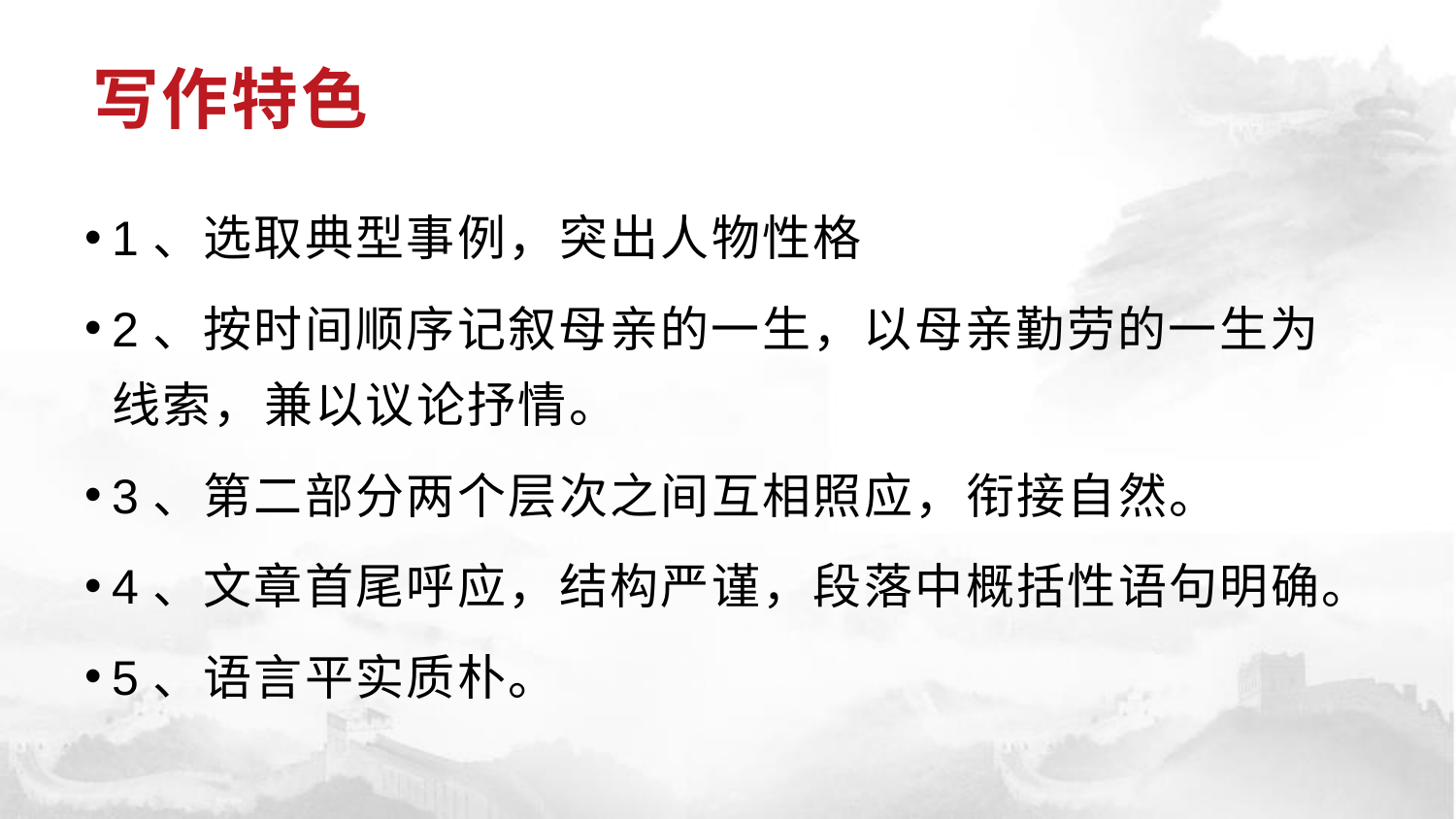

# 写作特色
1、选取典型事例，突出人物性格
2、按时间顺序记叙母亲的一生，以母亲勤劳的一生为线索，兼以议论抒情。
3、第二部分两个层次之间互相照应，衔接自然。
4、文章首尾呼应，结构严谨，段落中概括性语句明确。
5、语言平实质朴。